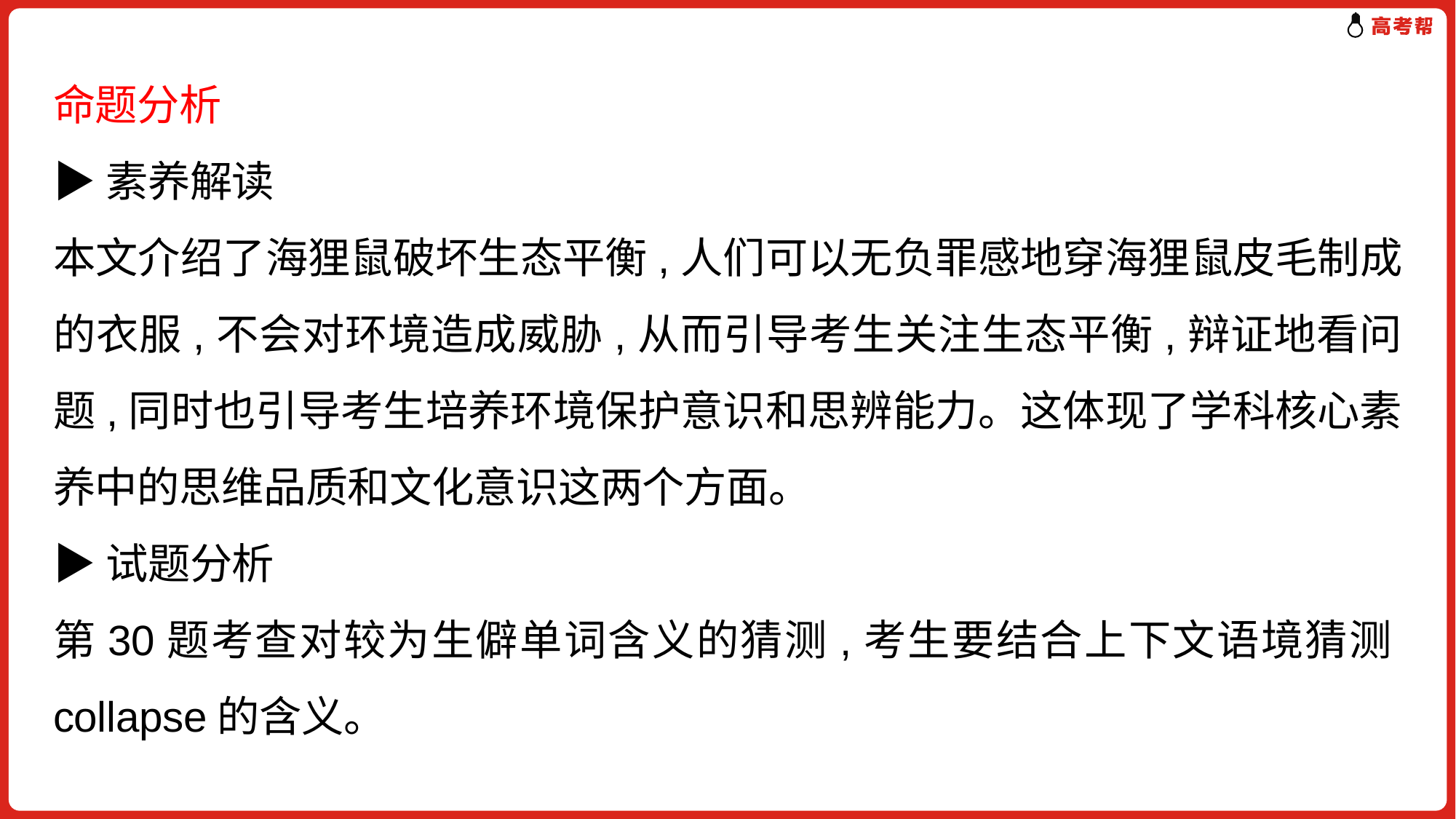

命题分析
▶素养解读
本文介绍了海狸鼠破坏生态平衡,人们可以无负罪感地穿海狸鼠皮毛制成的衣服,不会对环境造成威胁,从而引导考生关注生态平衡,辩证地看问题,同时也引导考生培养环境保护意识和思辨能力。这体现了学科核心素养中的思维品质和文化意识这两个方面。
▶试题分析
第30题考查对较为生僻单词含义的猜测,考生要结合上下文语境猜测collapse的含义。